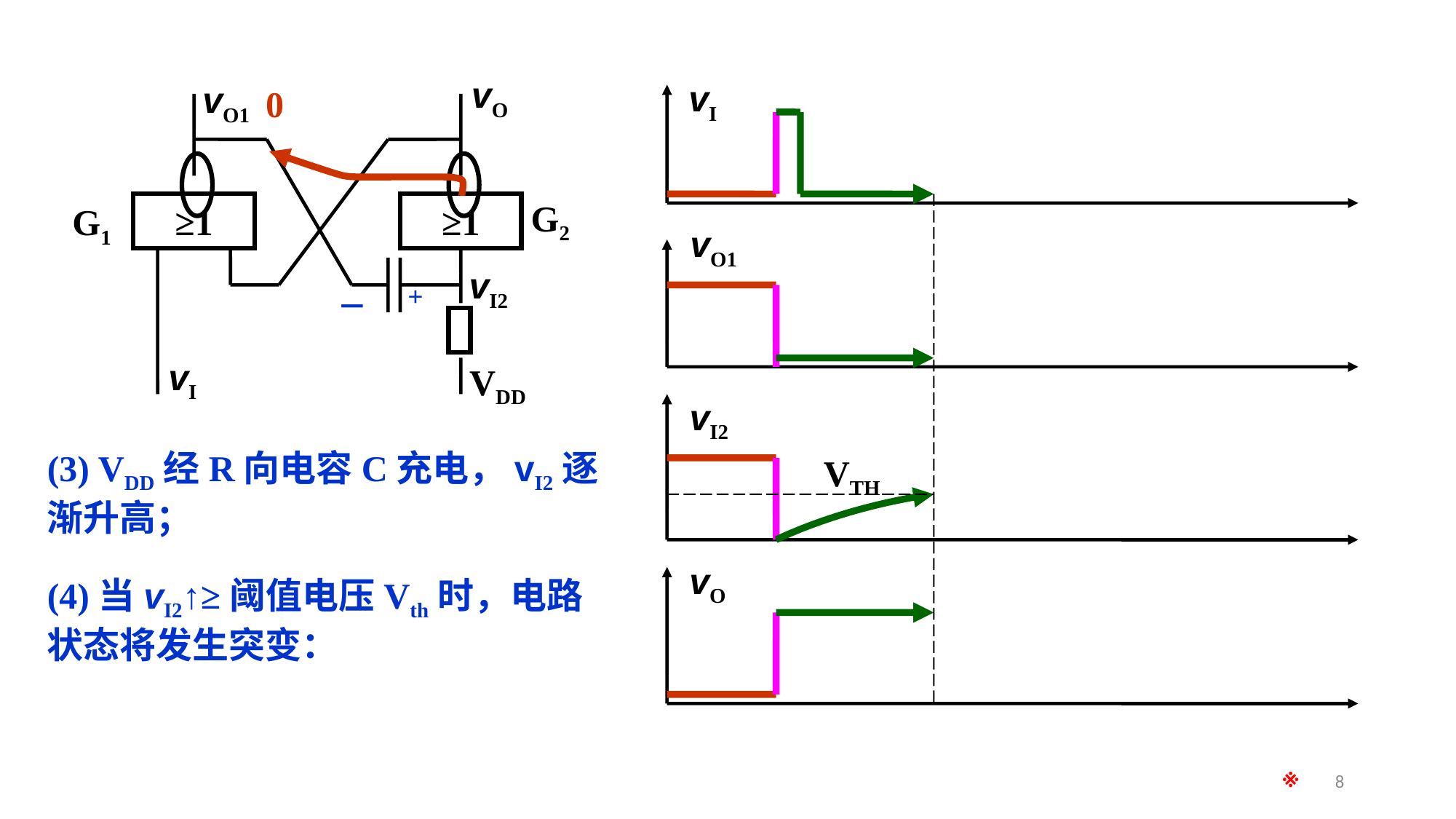

vO
vO1

G2
G1
≥1
≥1

vI
VDD

vI2
vI

vO1

vI2

vO

0

+
－

(3) VDD经R向电容C充电，vI2逐渐升高；
VTH

(4)当vI2↑≥阈值电压Vth时，电路状态将发生突变：

※
8